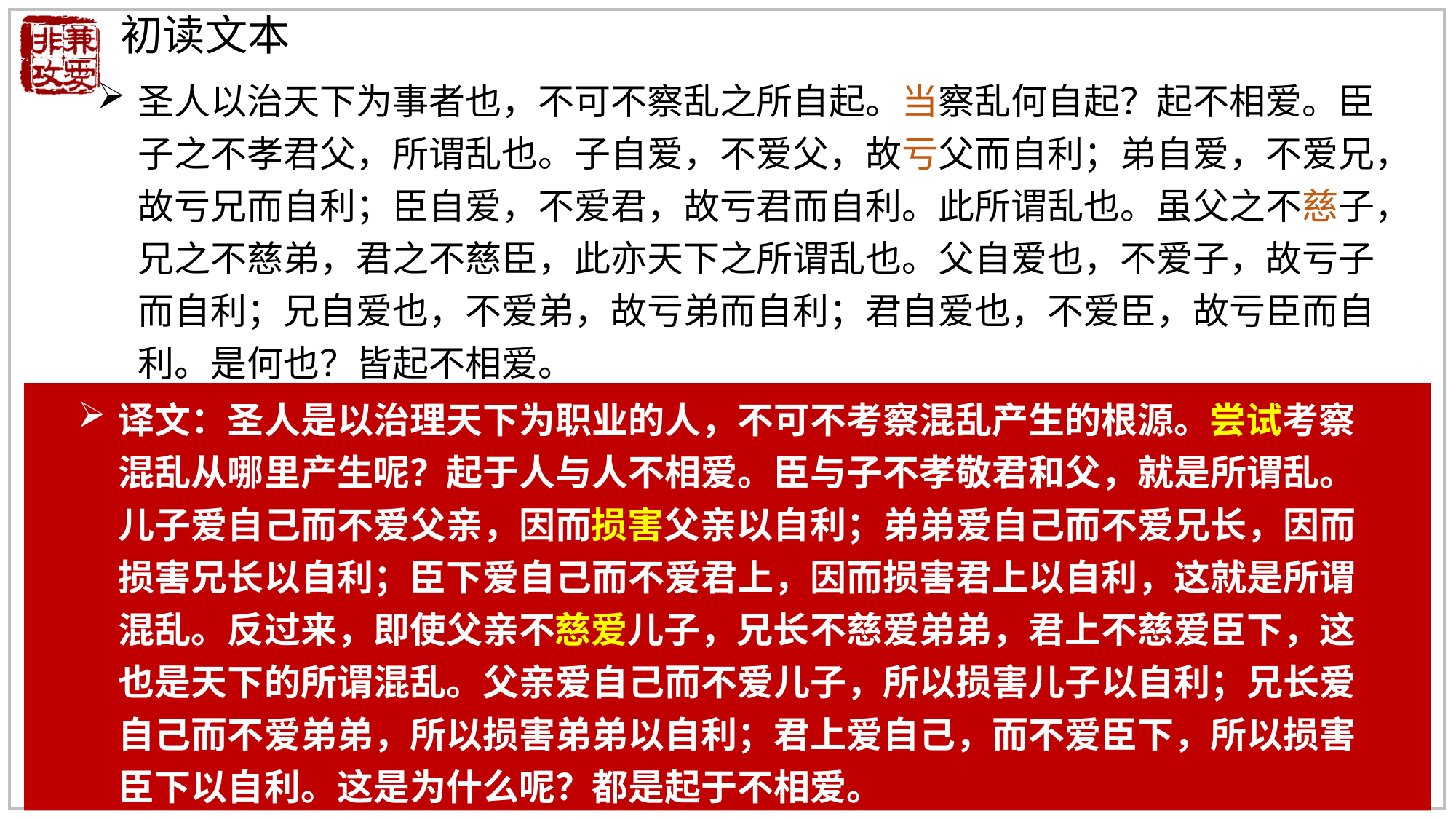

初读文本
圣人以治天下为事者也，不可不察乱之所自起。当察乱何自起？起不相爱。臣子之不孝君父，所谓乱也。子自爱，不爱父，故亏父而自利；弟自爱，不爱兄，故亏兄而自利；臣自爱，不爱君，故亏君而自利。此所谓乱也。虽父之不慈子，兄之不慈弟，君之不慈臣，此亦天下之所谓乱也。父自爱也，不爱子，故亏子而自利；兄自爱也，不爱弟，故亏弟而自利；君自爱也，不爱臣，故亏臣而自利。是何也？皆起不相爱。

译文：圣人是以治理天下为职业的人，不可不考察混乱产生的根源。尝试考察混乱从哪里产生呢？起于人与人不相爱。臣与子不孝敬君和父，就是所谓乱。儿子爱自己而不爱父亲，因而损害父亲以自利；弟弟爱自己而不爱兄长，因而损害兄长以自利；臣下爱自己而不爱君上，因而损害君上以自利，这就是所谓混乱。反过来，即使父亲不慈爱儿子，兄长不慈爱弟弟，君上不慈爱臣下，这也是天下的所谓混乱。父亲爱自己而不爱儿子，所以损害儿子以自利；兄长爱自己而不爱弟弟，所以损害弟弟以自利；君上爱自己，而不爱臣下，所以损害臣下以自利。这是为什么呢？都是起于不相爱。